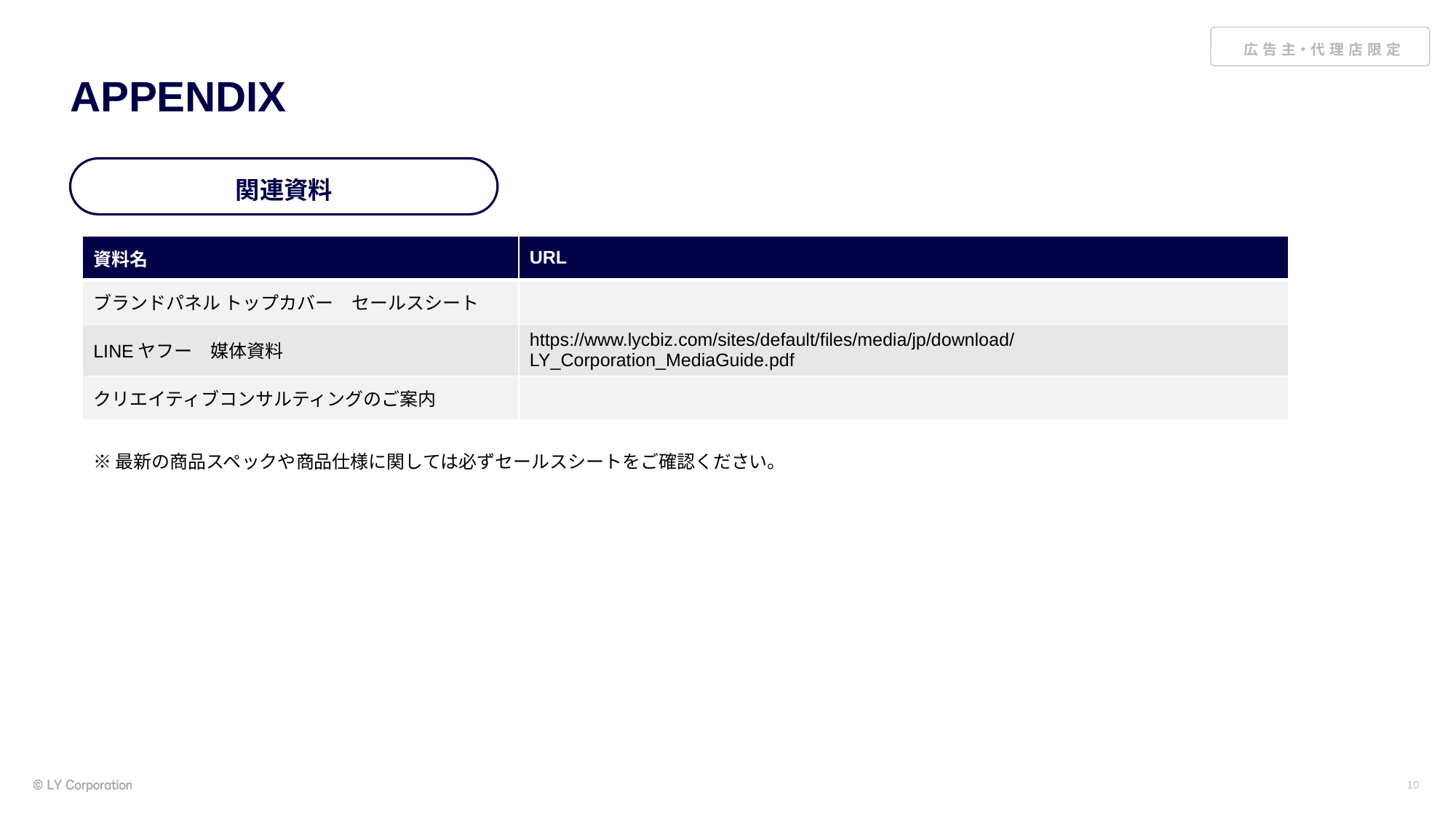

# APPENDIX
関連資料
| 資料名 | URL |
| --- | --- |
| ブランドパネル トップカバー　セールスシート |  |
| LINEヤフー　媒体資料 | https://www.lycbiz.com/sites/default/files/media/jp/download/LY\_Corporation\_MediaGuide.pdf |
| クリエイティブコンサルティングのご案内 |  |
※最新の商品スペックや商品仕様に関しては必ずセールスシートをご確認ください。